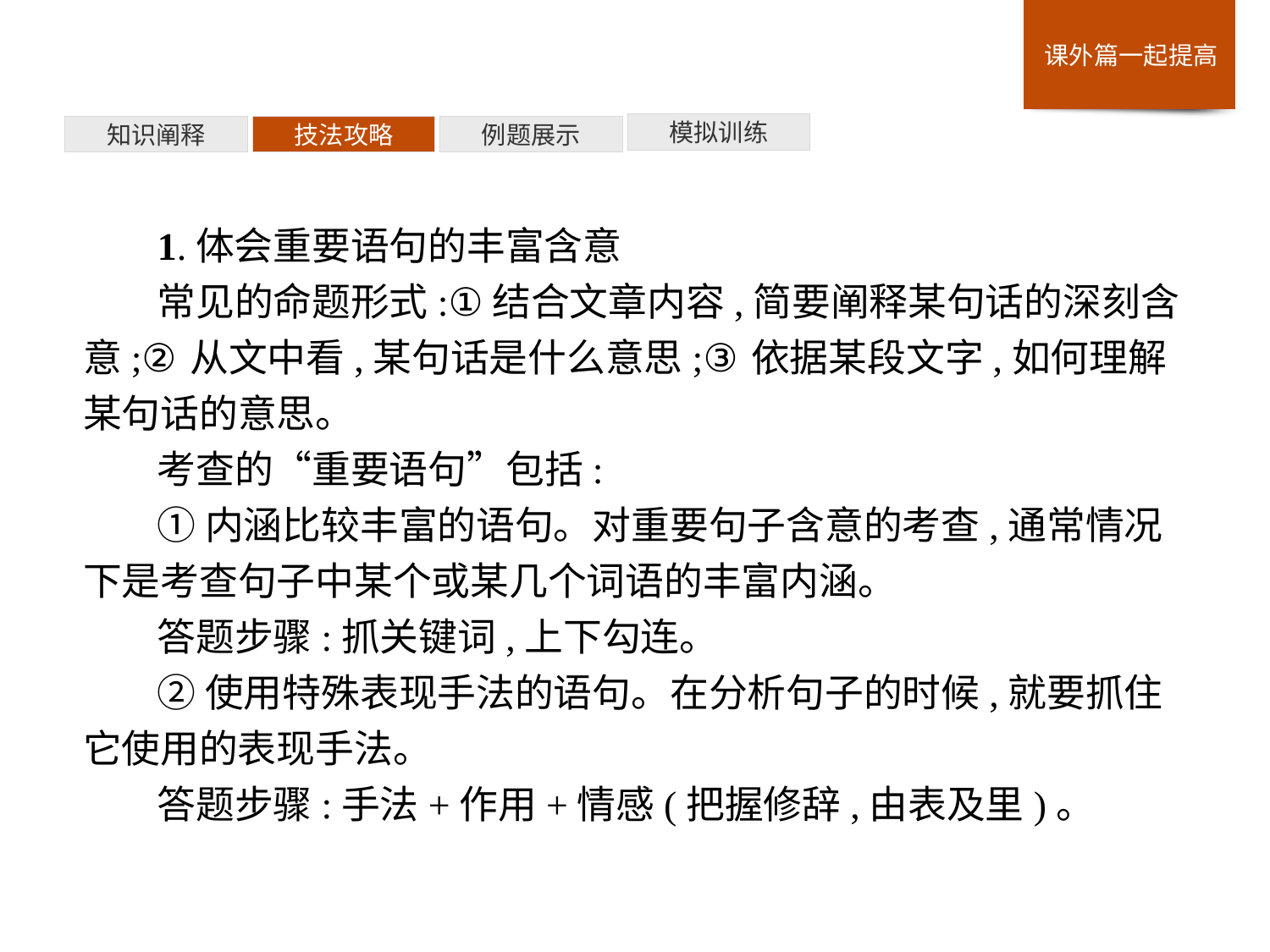

模拟训练
例题展示
技法攻略
知识阐释
1.体会重要语句的丰富含意
常见的命题形式:①结合文章内容,简要阐释某句话的深刻含意;②从文中看,某句话是什么意思;③依据某段文字,如何理解某句话的意思。
考查的“重要语句”包括:
①内涵比较丰富的语句。对重要句子含意的考查,通常情况下是考查句子中某个或某几个词语的丰富内涵。
答题步骤:抓关键词,上下勾连。
②使用特殊表现手法的语句。在分析句子的时候,就要抓住它使用的表现手法。
答题步骤:手法+作用+情感(把握修辞,由表及里)。